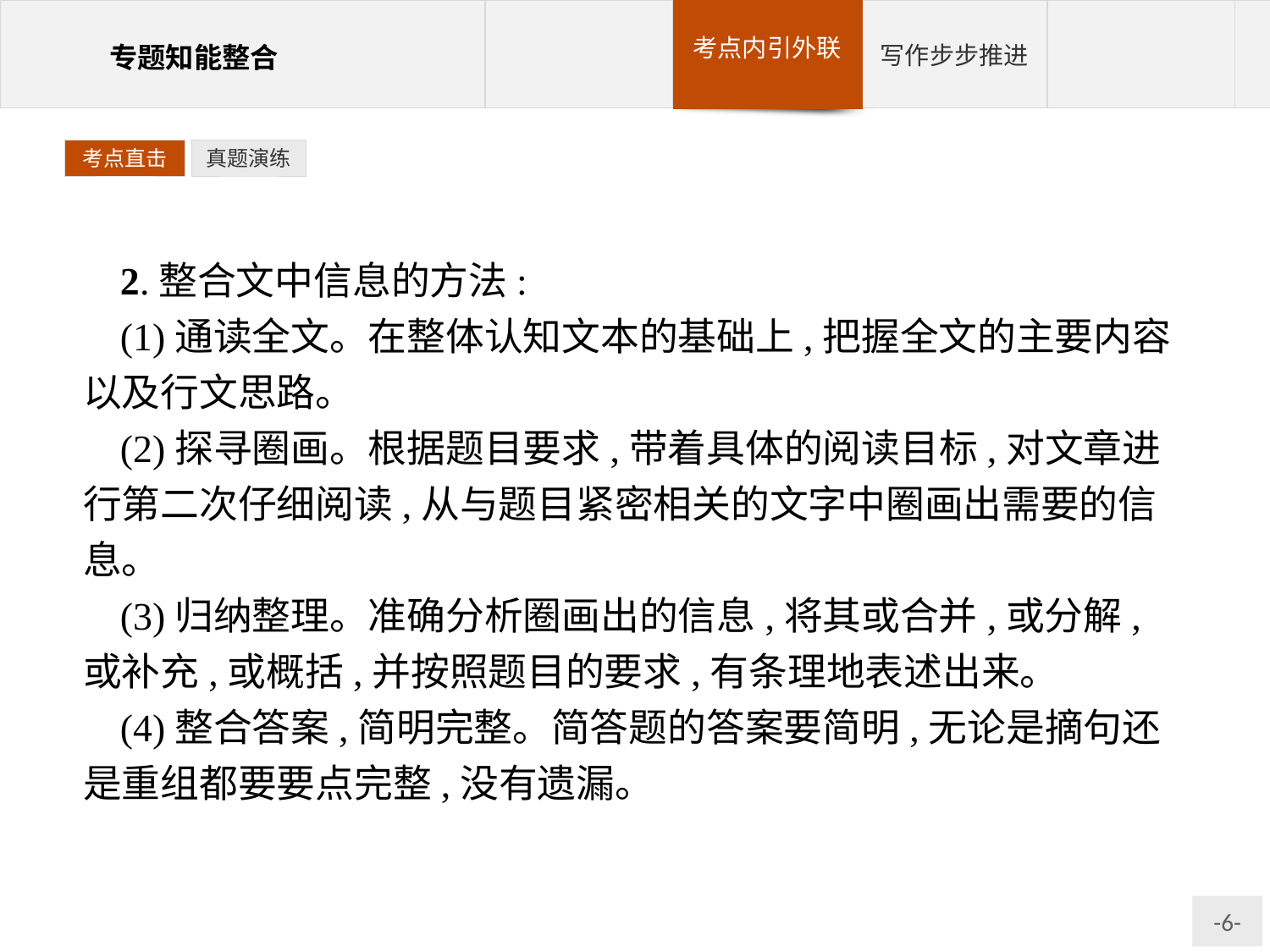

考点直击
真题演练
2.整合文中信息的方法:
(1)通读全文。在整体认知文本的基础上,把握全文的主要内容以及行文思路。
(2)探寻圈画。根据题目要求,带着具体的阅读目标,对文章进行第二次仔细阅读,从与题目紧密相关的文字中圈画出需要的信息。
(3)归纳整理。准确分析圈画出的信息,将其或合并,或分解,或补充,或概括,并按照题目的要求,有条理地表述出来。
(4)整合答案,简明完整。简答题的答案要简明,无论是摘句还是重组都要要点完整,没有遗漏。